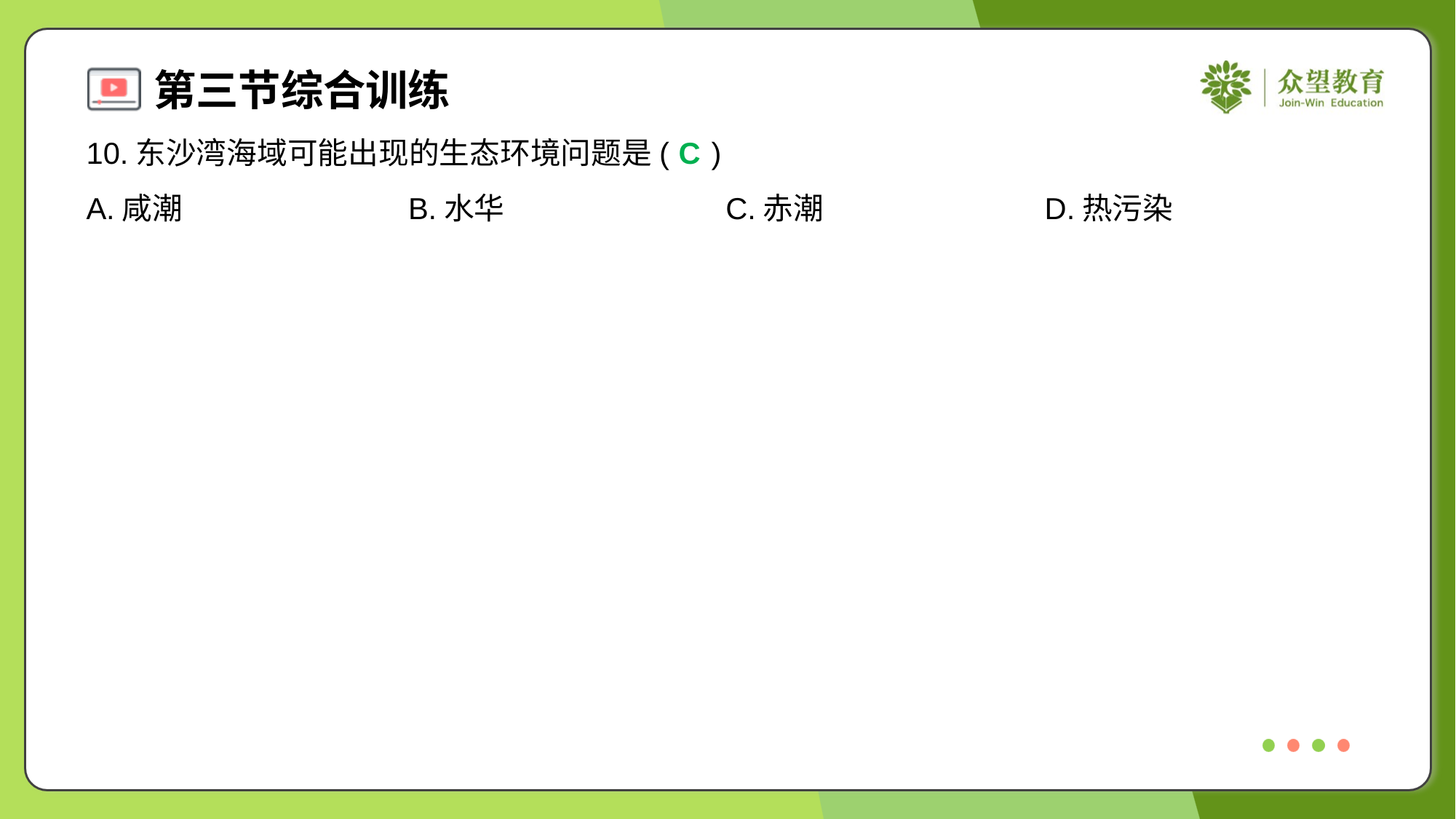

10.东沙湾海域可能出现的生态环境问题是(     )
C
A.咸潮	B.水华	C.赤潮	D.热污染